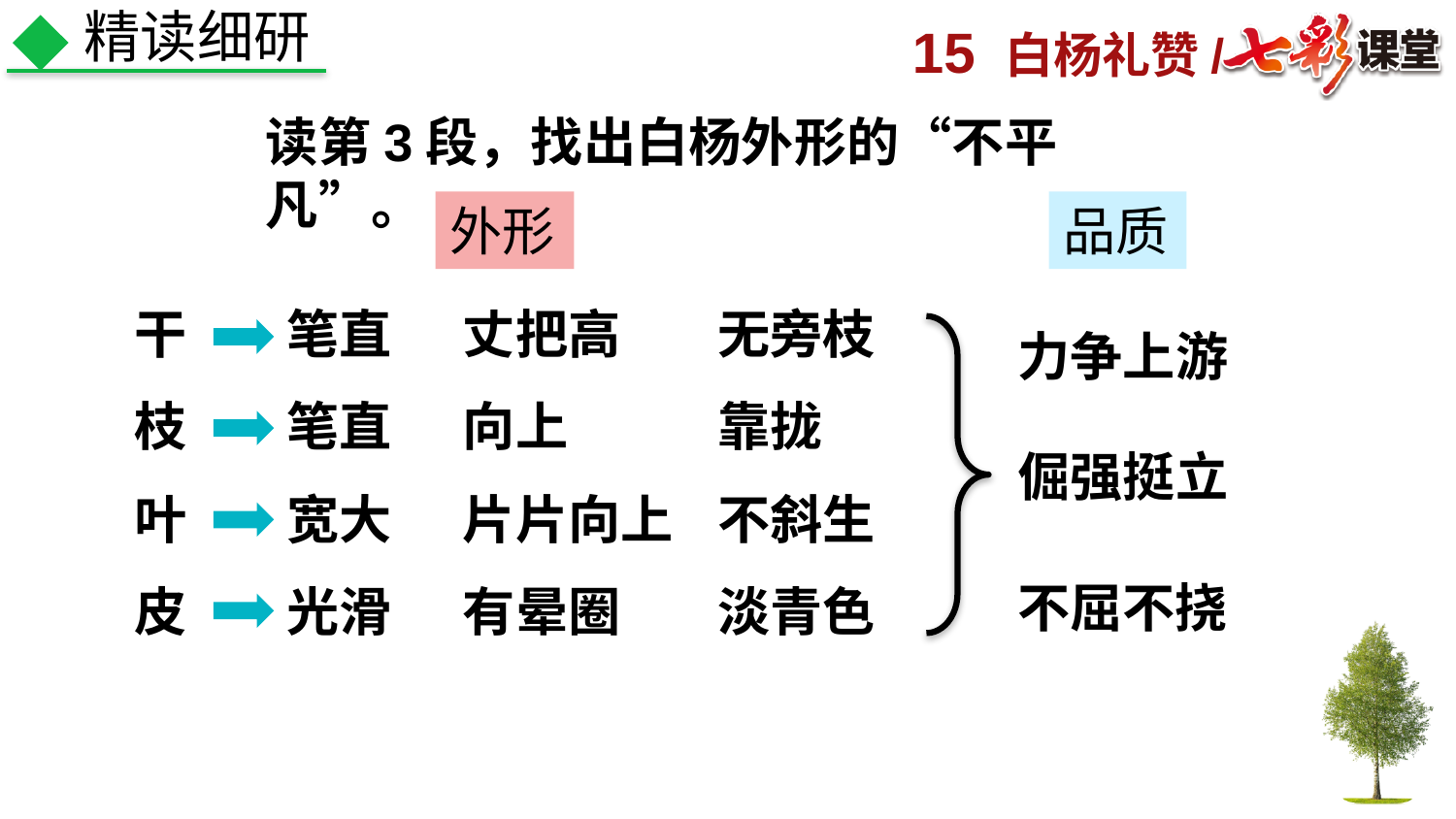

精读细研

读第3段，找出白杨外形的“不平凡”。
外形
品质
干
笔直
丈把高
无旁枝

力争上游

枝
笔直
向上
靠拢

倔强挺立
叶
宽大
片片向上
不斜生

不屈不挠
皮
光滑
有晕圈
淡青色